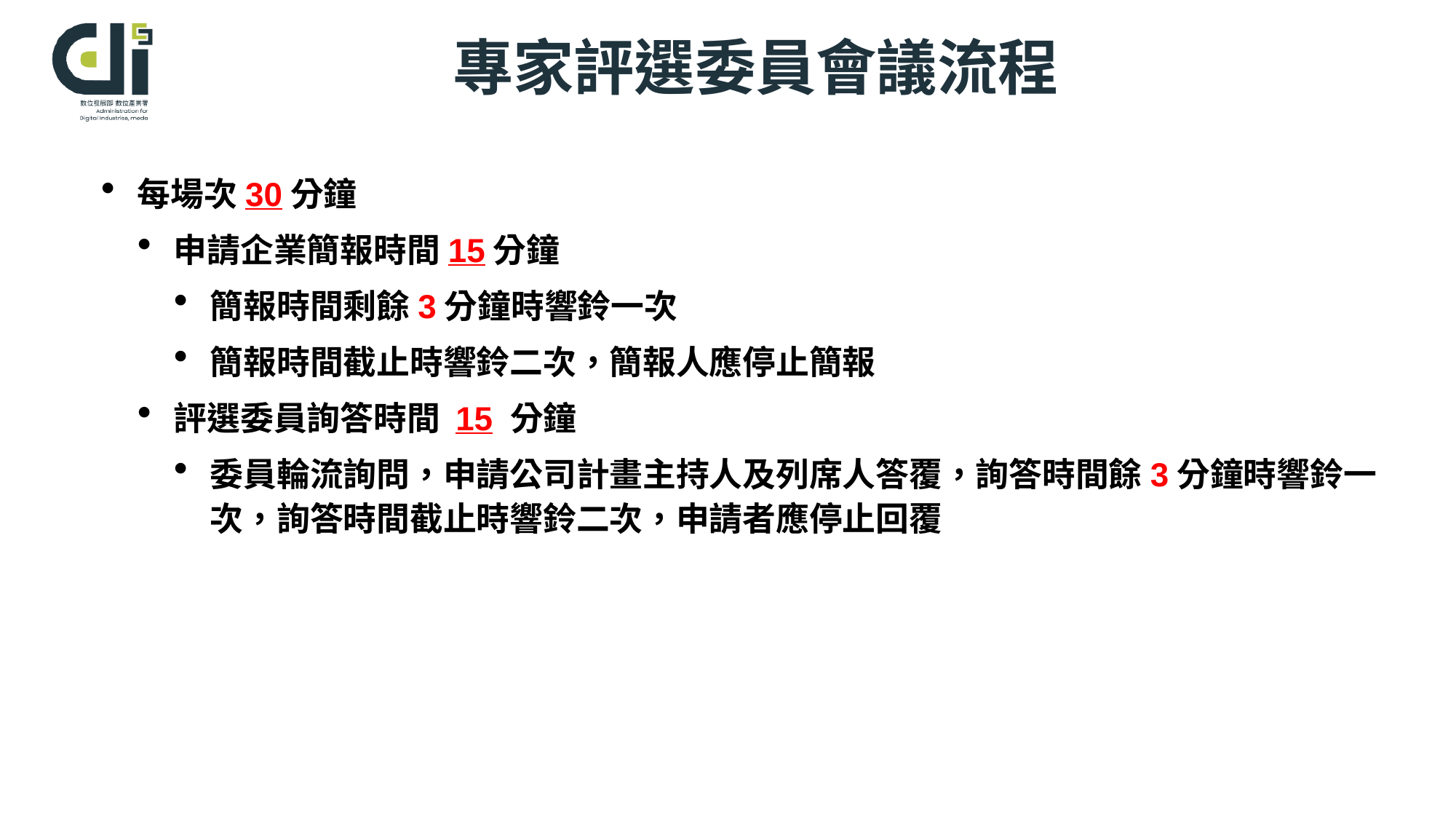

專家評選委員會議流程
每場次30分鐘
申請企業簡報時間15分鐘
簡報時間剩餘3分鐘時響鈴一次
簡報時間截止時響鈴二次，簡報人應停止簡報
評選委員詢答時間 15 分鐘
委員輪流詢問，申請公司計畫主持人及列席人答覆，詢答時間餘3分鐘時響鈴一次，詢答時間截止時響鈴二次，申請者應停止回覆